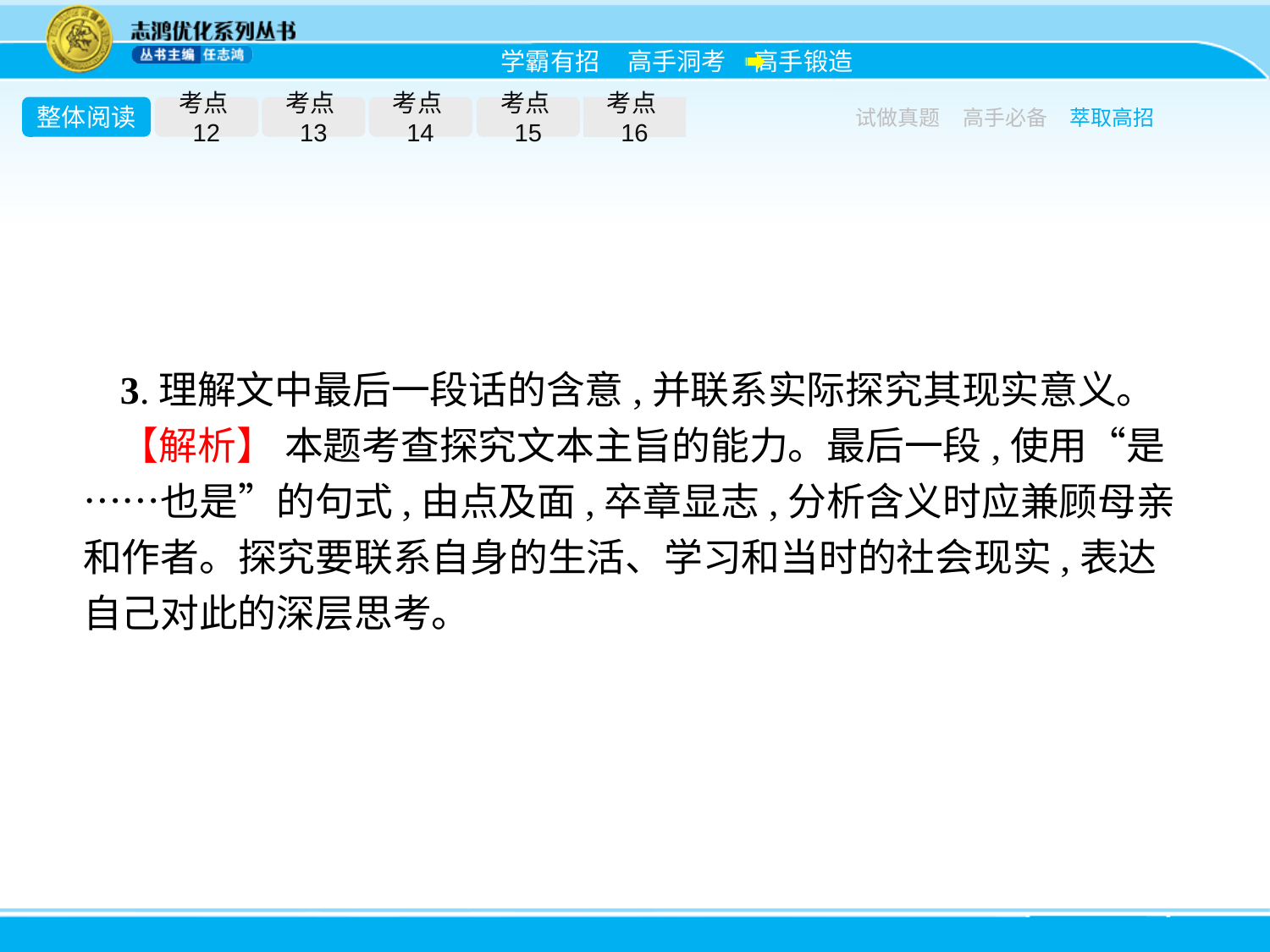

整体阅读
考点12
考点13
考点14
考点15
考点16
试做真题
高手必备
萃取高招
3.理解文中最后一段话的含意,并联系实际探究其现实意义。
【解析】 本题考查探究文本主旨的能力。最后一段,使用“是……也是”的句式,由点及面,卒章显志,分析含义时应兼顾母亲和作者。探究要联系自身的生活、学习和当时的社会现实,表达自己对此的深层思考。